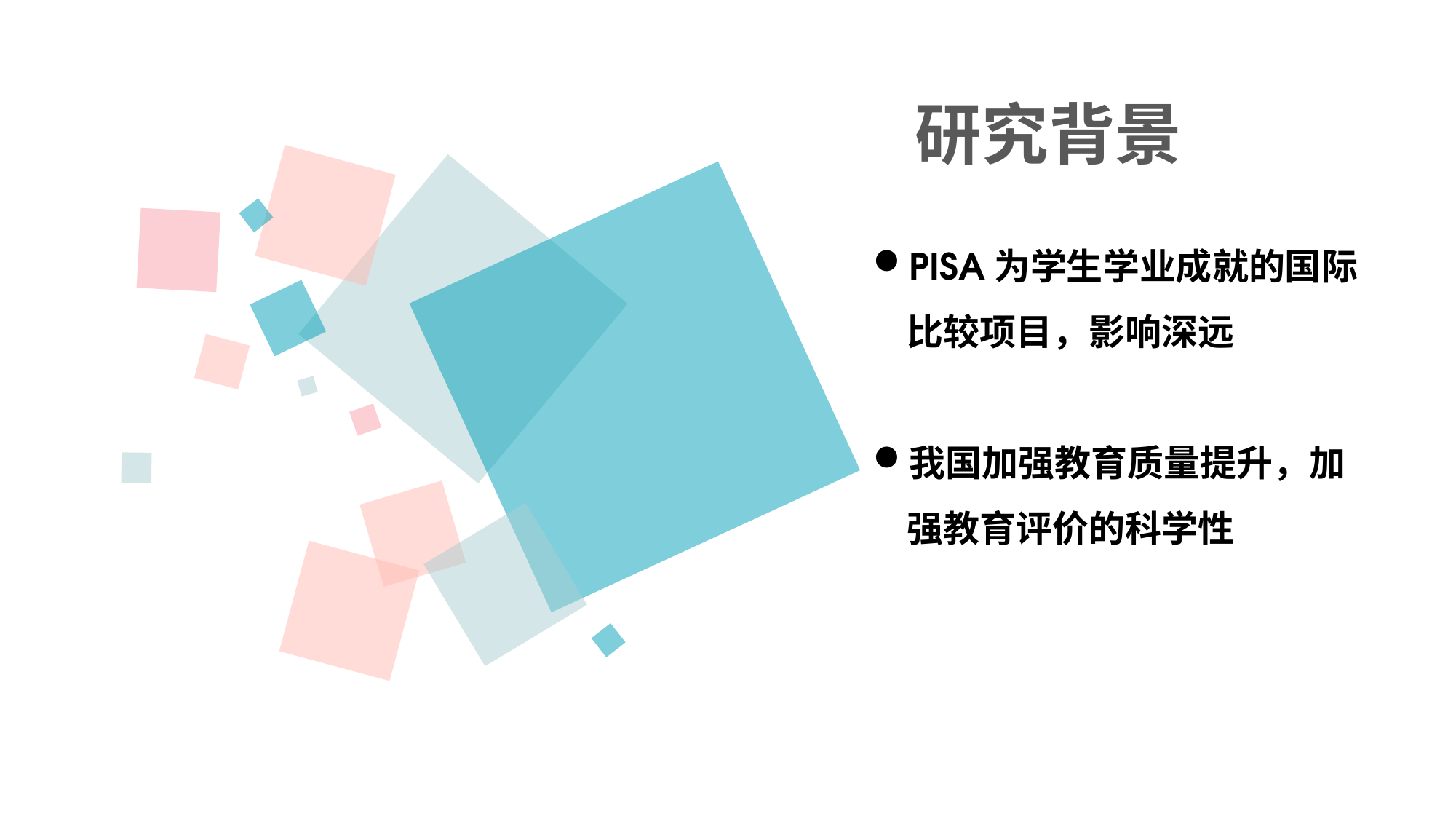

研究背景
PISA为学生学业成就的国际比较项目，影响深远

我国加强教育质量提升，加强教育评价的科学性